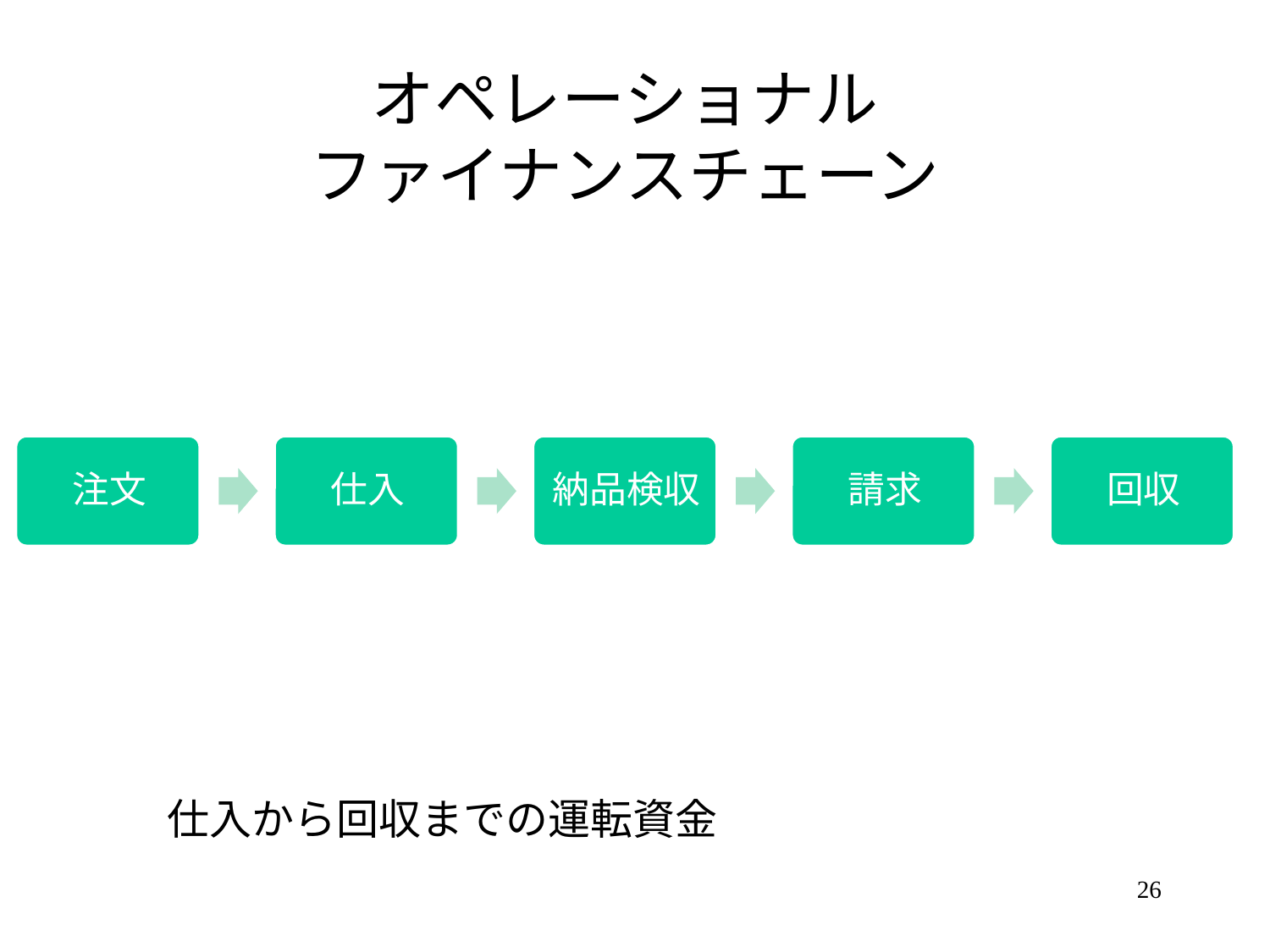

# オペレーショナル ファイナンスチェーン
注文

仕入

納品検収

請求

回収
仕入から回収までの運転資金
26